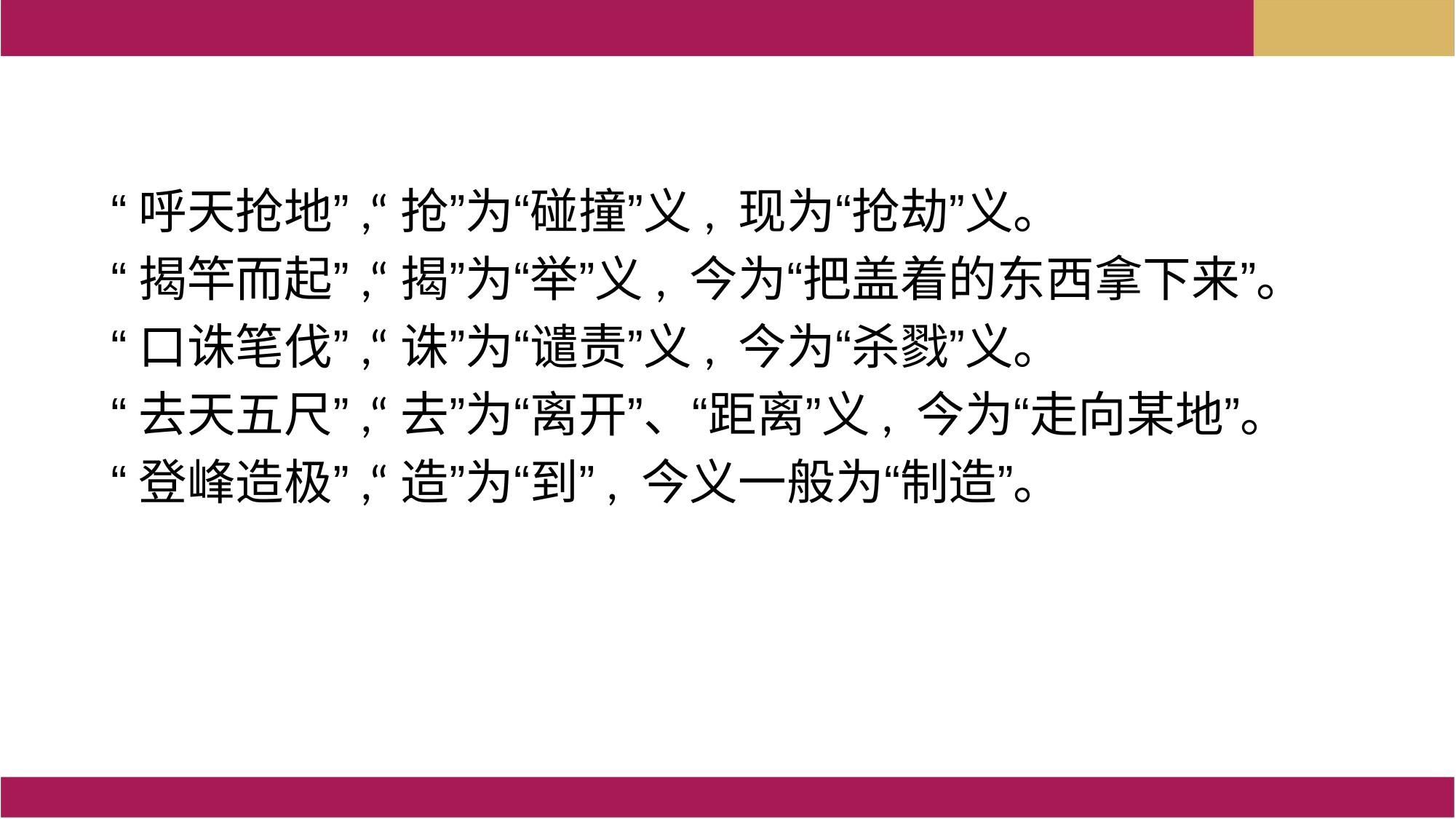

“呼天抢地”,“抢”为“碰撞”义, 现为“抢劫”义。
“揭竿而起”,“揭”为“举”义, 今为“把盖着的东西拿下来”。
“口诛笔伐”,“诛”为“谴责”义, 今为“杀戮”义。
“去天五尺”,“去”为“离开”、“距离”义, 今为“走向某地”。
“登峰造极”,“造”为“到”, 今义一般为“制造”。